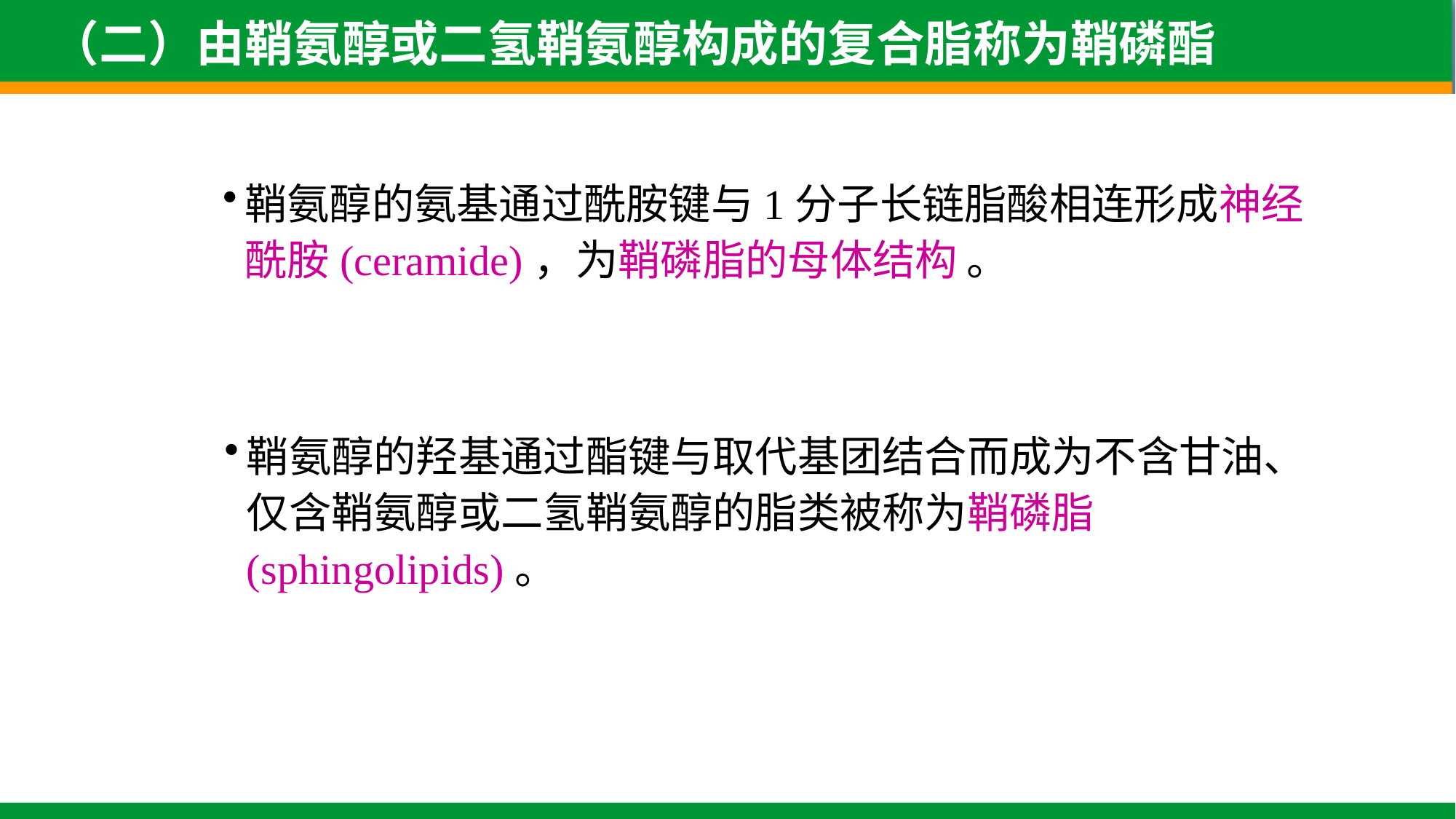

（二）由鞘氨醇或二氢鞘氨醇构成的复合脂称为鞘磷酯
鞘氨醇的氨基通过酰胺键与1分子长链脂酸相连形成神经酰胺(ceramide)，为鞘磷脂的母体结构 。
鞘氨醇的羟基通过酯键与取代基团结合而成为不含甘油、仅含鞘氨醇或二氢鞘氨醇的脂类被称为鞘磷脂(sphingolipids)。